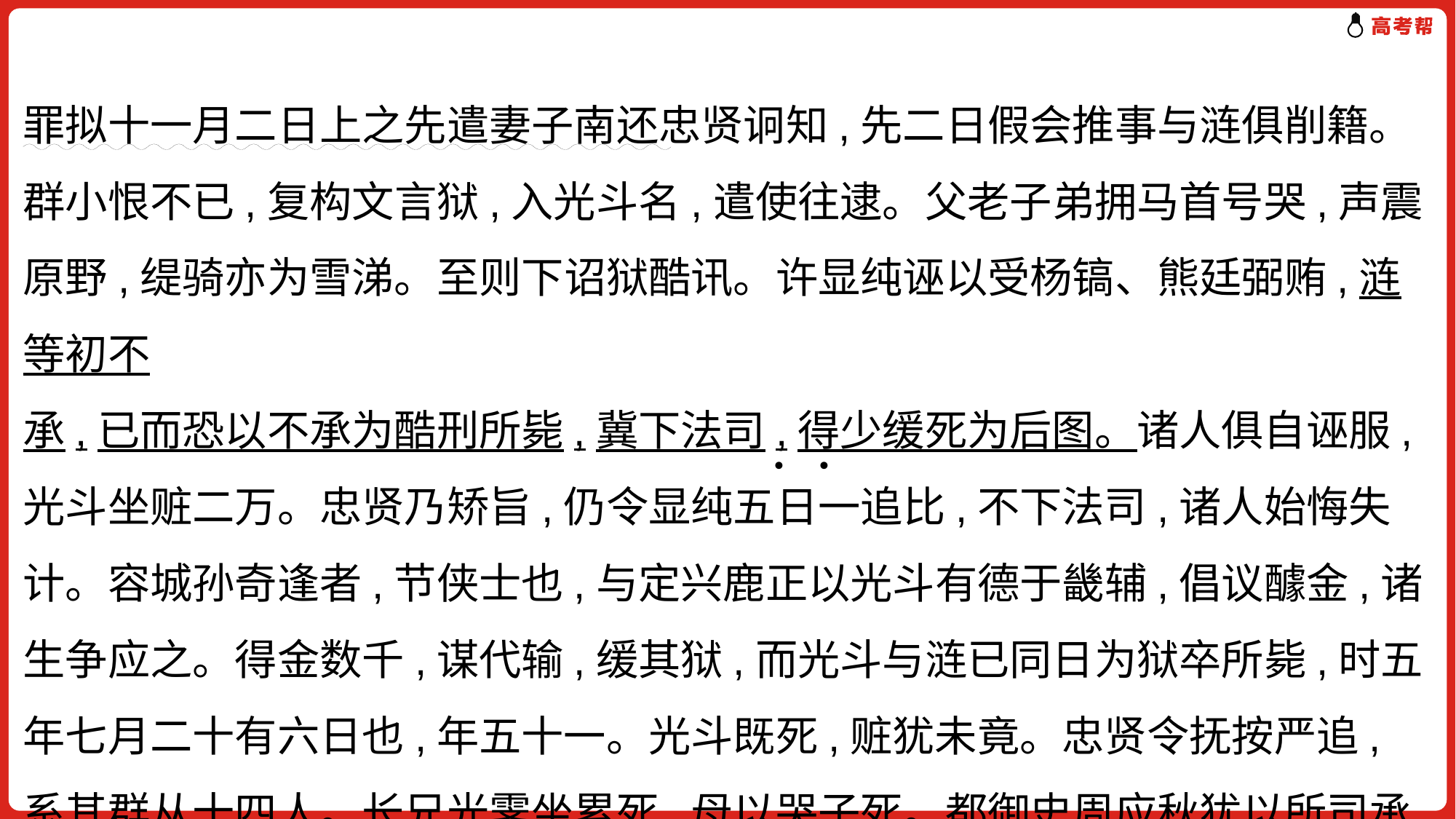

罪拟十一月二日上之先遣妻子南还忠贤诇知,先二日假会推事与涟俱削籍。群小恨不已,复构文言狱,入光斗名,遣使往逮。父老子弟拥马首号哭,声震原野,缇骑亦为雪涕。至则下诏狱酷讯。许显纯诬以受杨镐、熊廷弼贿,涟等初不
承,已而恐以不承为酷刑所毙,冀下法司,得少缓死为后图。诸人俱自诬服,光斗坐赃二万。忠贤乃矫旨,仍令显纯五日一追比,不下法司,诸人始悔失计。容城孙奇逢者,节侠士也,与定兴鹿正以光斗有德于畿辅,倡议醵金,诸生争应之。得金数千,谋代输,缓其狱,而光斗与涟已同日为狱卒所毙,时五年七月二十有六日也,年五十一。光斗既死,赃犹未竟。忠贤令抚按严追,系其群从十四人。长兄光霁坐累死,母以哭子死。都御史周应秋犹以所司承追不力,疏趣之,由是诸人
.  .